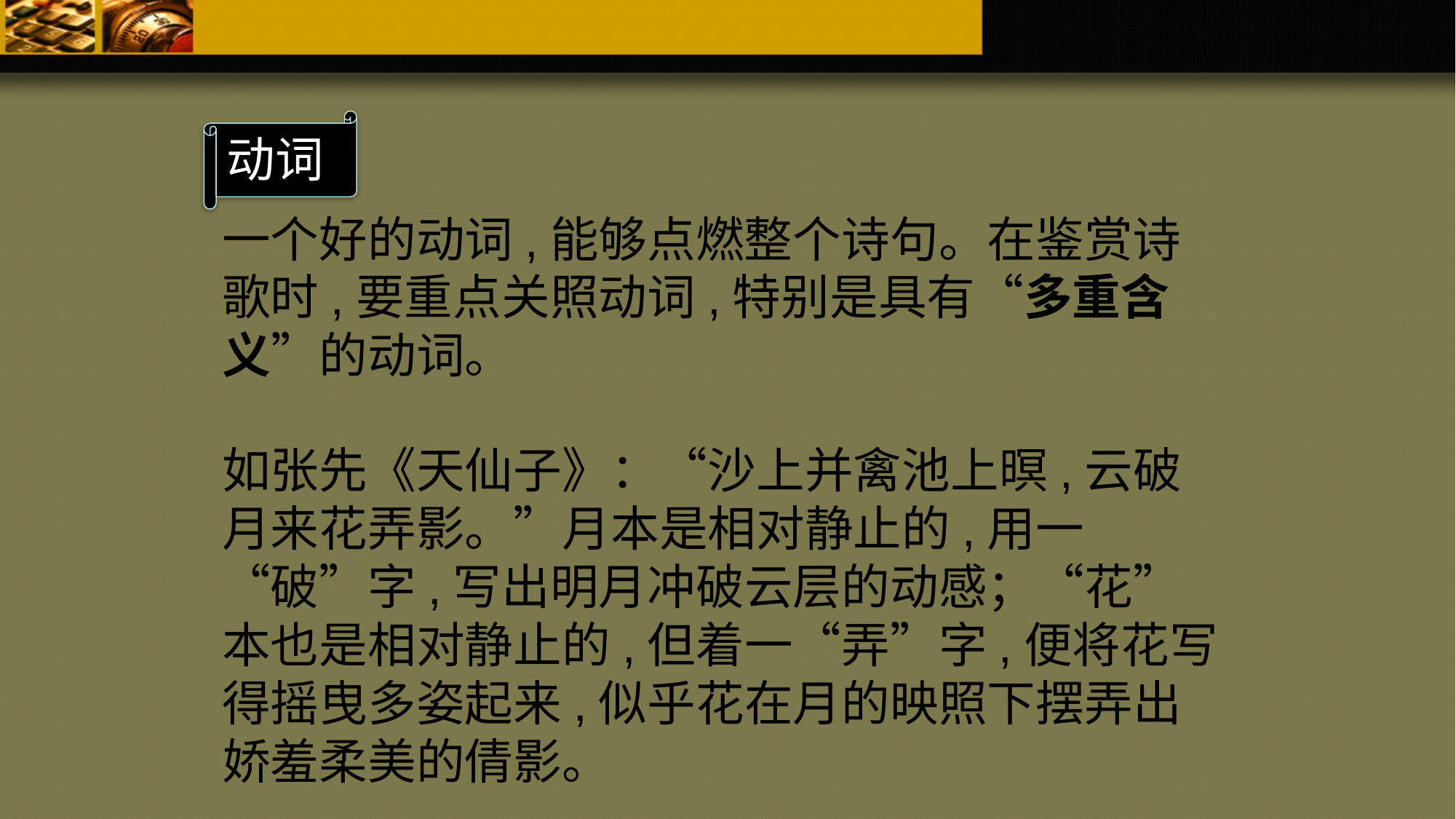

动词
一个好的动词,能够点燃整个诗句。在鉴赏诗歌时,要重点关照动词,特别是具有“多重含义”的动词。

如张先《天仙子》：“沙上并禽池上暝,云破月来花弄影。”月本是相对静止的,用一“破”字,写出明月冲破云层的动感；“花”本也是相对静止的,但着一“弄”字,便将花写得摇曳多姿起来,似乎花在月的映照下摆弄出娇羞柔美的倩影。